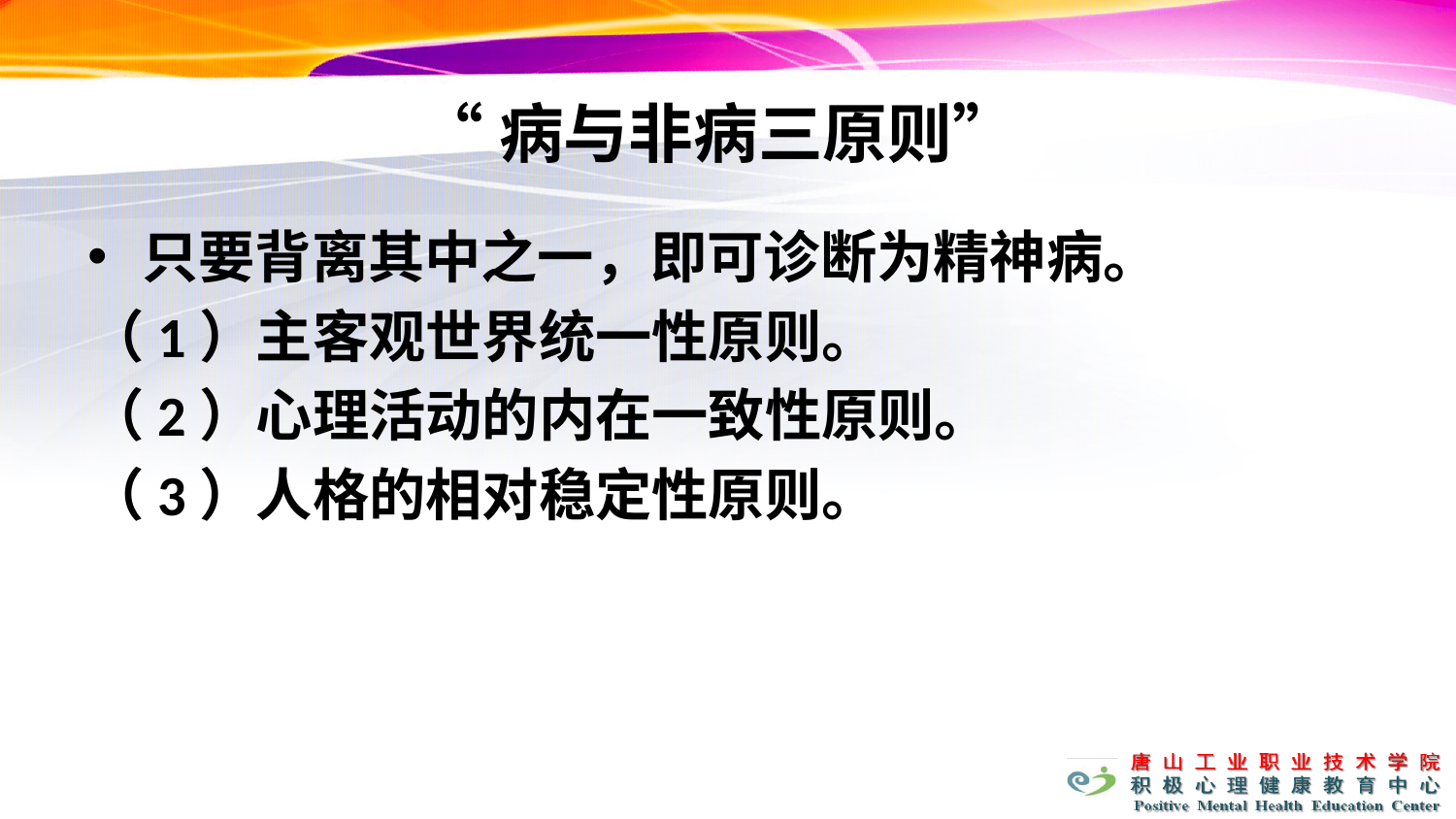

# “病与非病三原则”
只要背离其中之一，即可诊断为精神病。
（1）主客观世界统一性原则。
（2）心理活动的内在一致性原则。
（3）人格的相对稳定性原则。